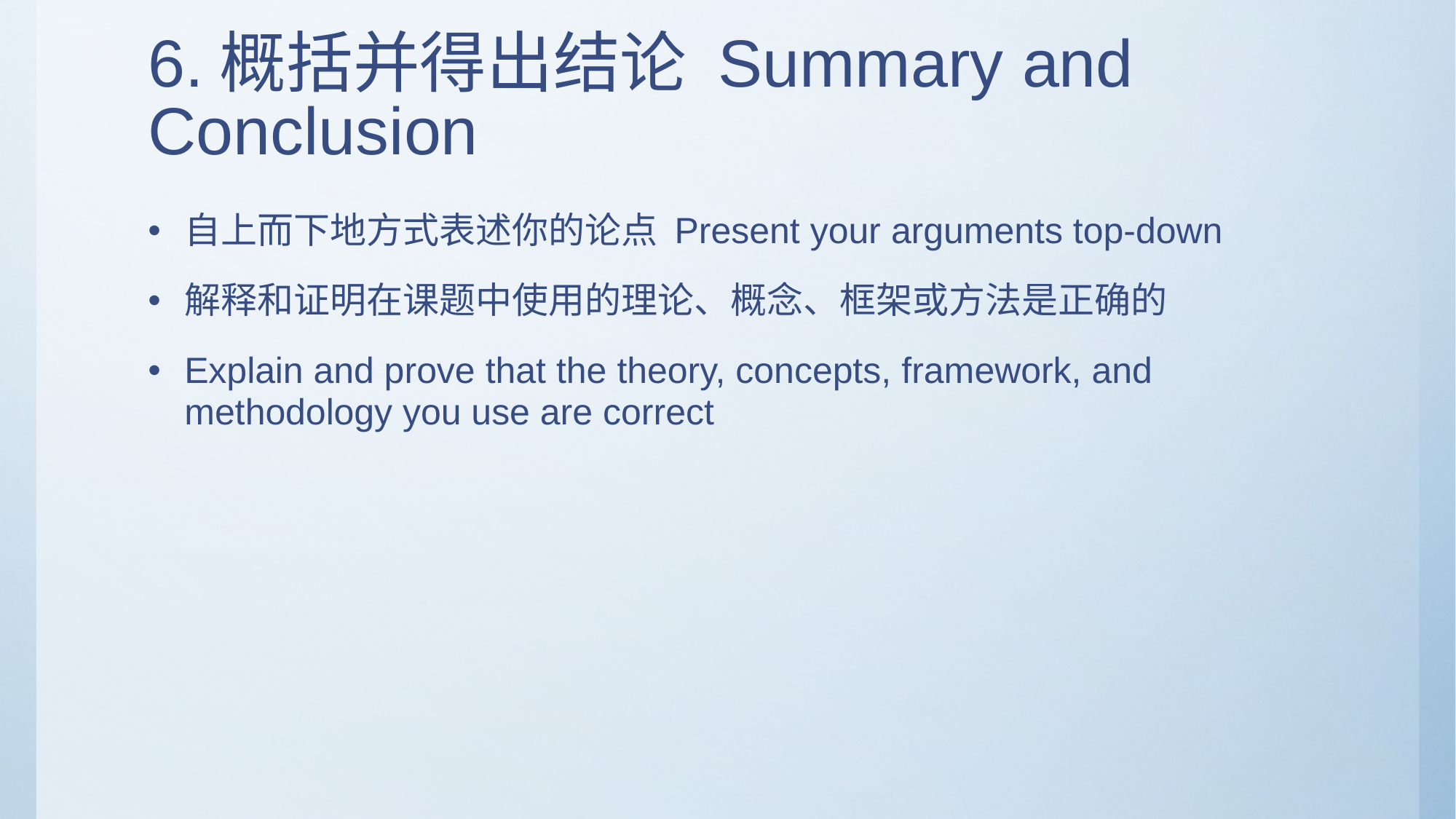

# 6.概括并得出结论 Summary and Conclusion
自上而下地方式表述你的论点 Present your arguments top-down
解释和证明在课题中使用的理论、概念、框架或方法是正确的
Explain and prove that the theory, concepts, framework, and methodology you use are correct